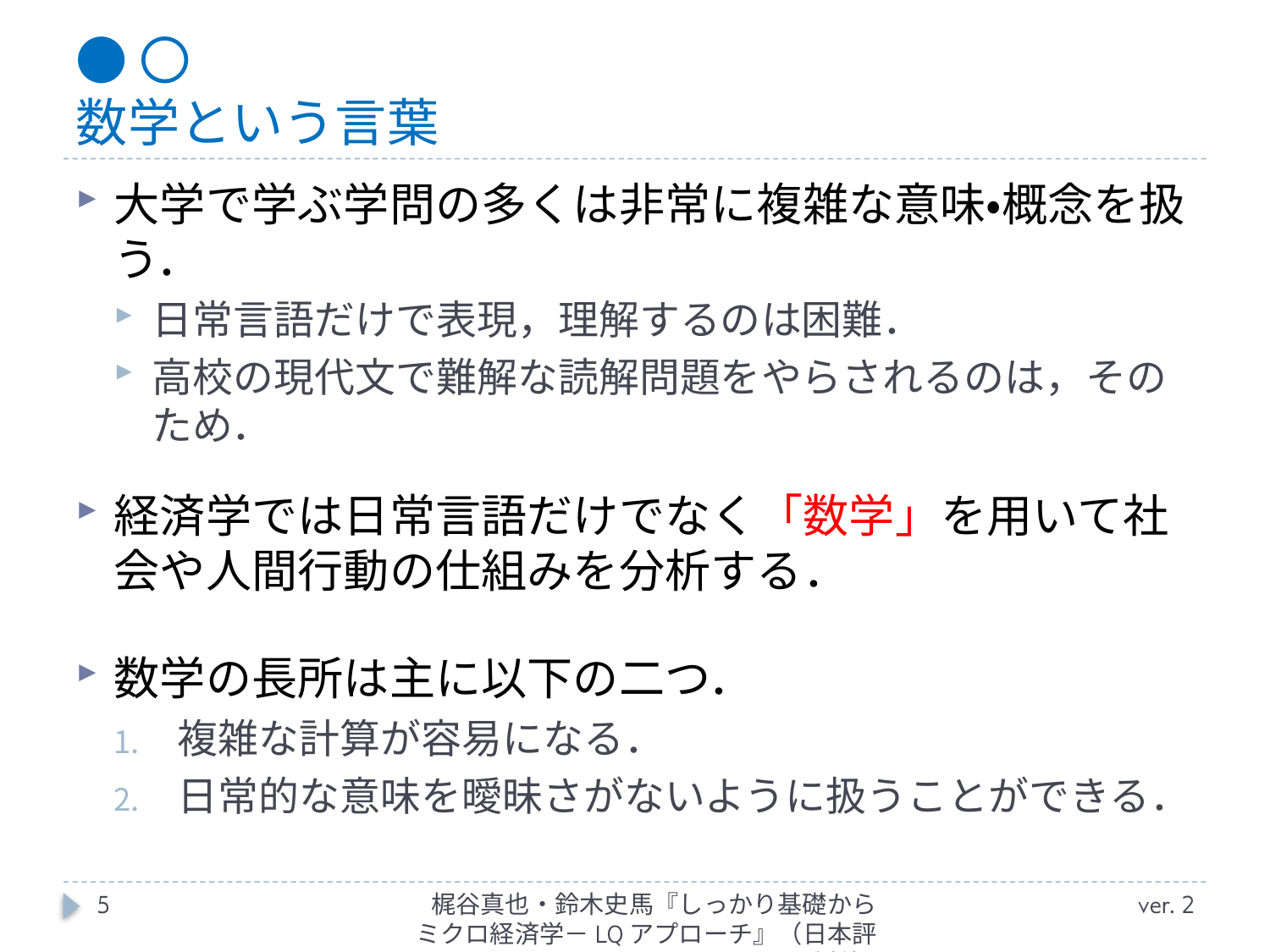

# ●〇 数学という言葉
大学で学ぶ学問の多くは非常に複雑な意味・概念を扱う．
日常言語だけで表現，理解するのは困難．
高校の現代文で難解な読解問題をやらされるのは，そのため．

経済学では日常言語だけでなく「数学」を用いて社会や人間行動の仕組みを分析する．

数学の長所は主に以下の二つ．
複雑な計算が容易になる．
日常的な意味を曖昧さがないように扱うことができる．

5
梶谷真也・鈴木史馬『しっかり基礎からミクロ経済学－LQアプローチ』（日本評論社）
ver. 2